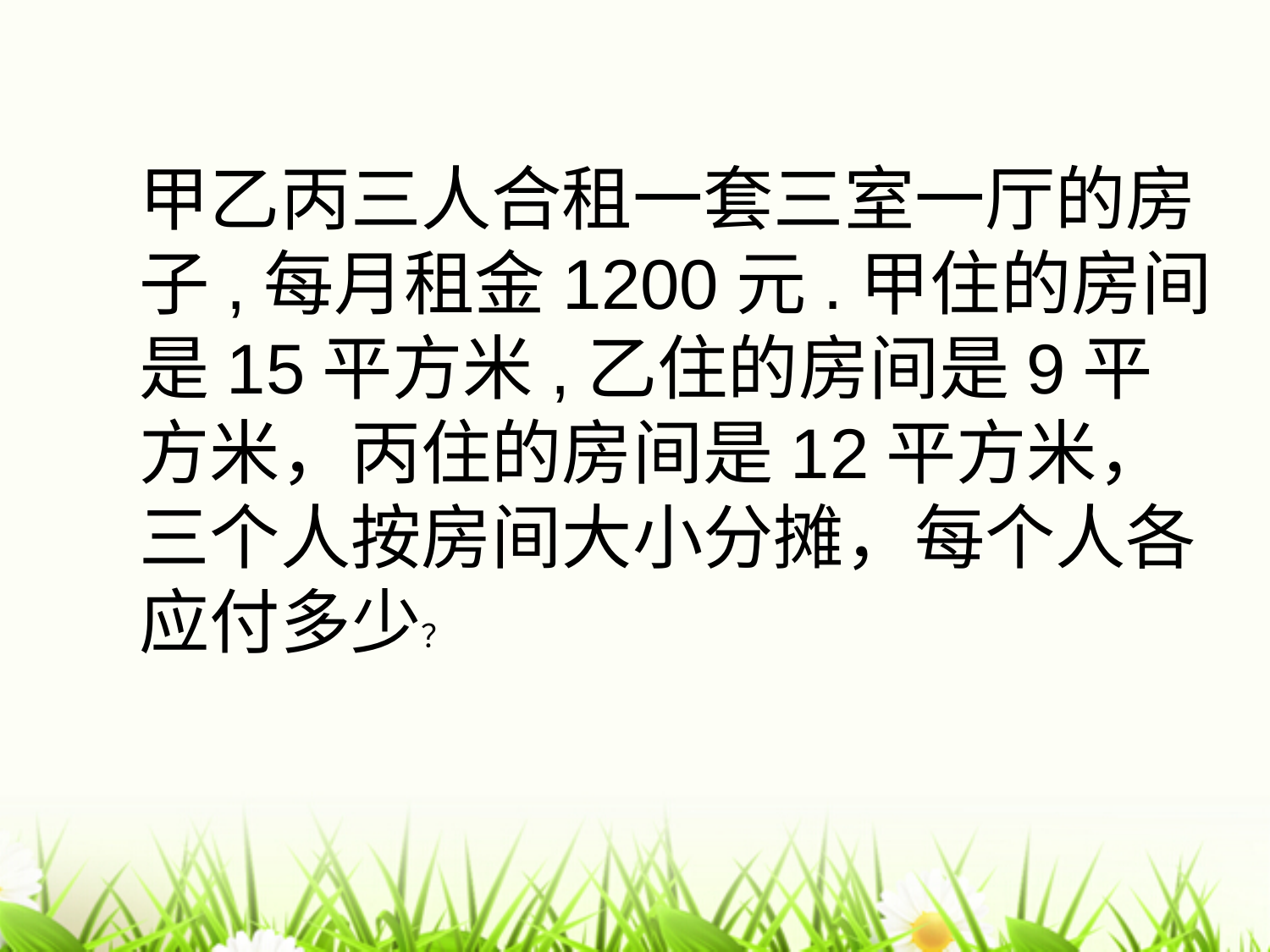

甲乙丙三人合租一套三室一厅的房子,每月租金1200元.甲住的房间是15平方米,乙住的房间是9平方米，丙住的房间是12平方米，三个人按房间大小分摊，每个人各应付多少？